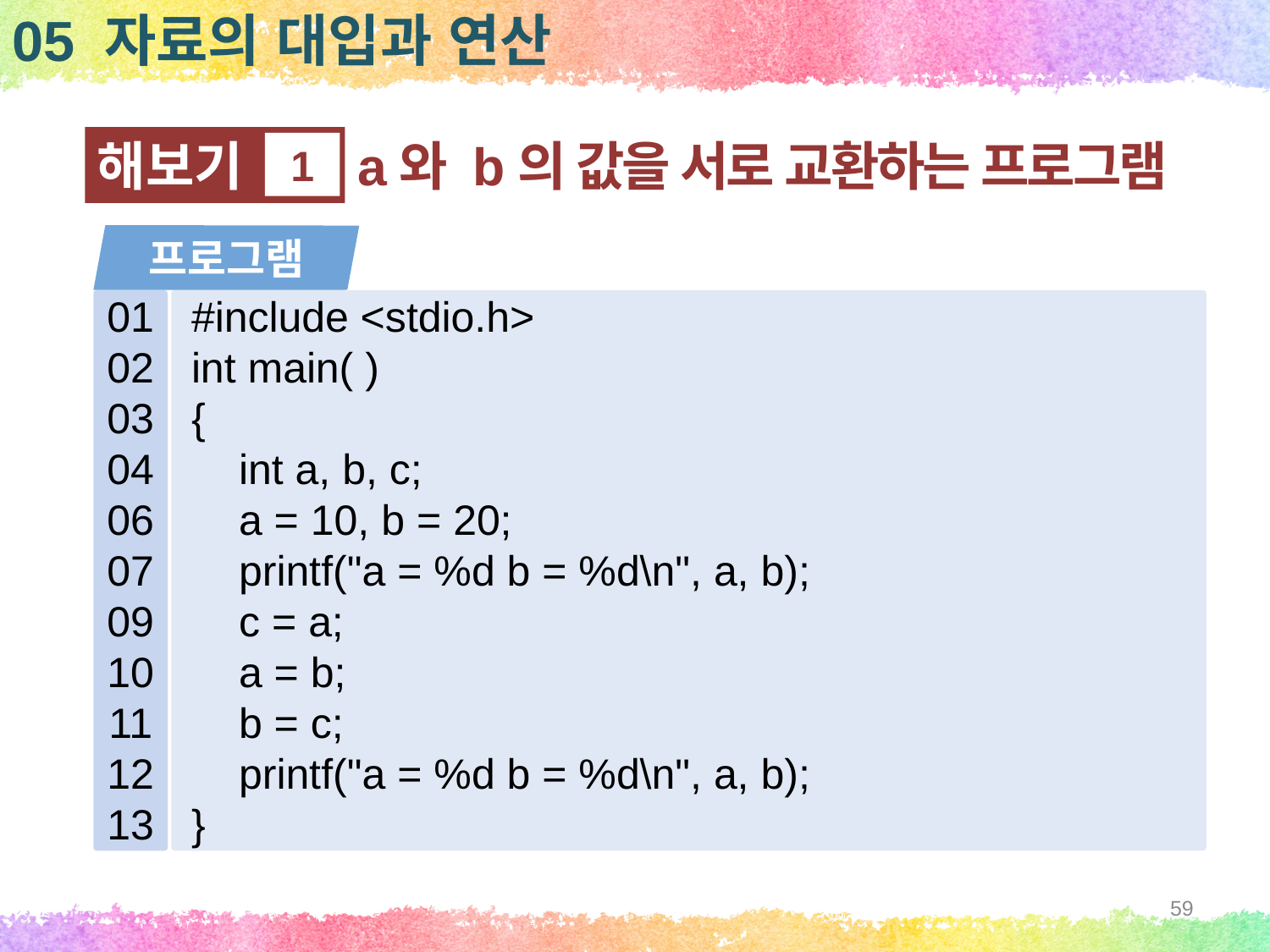

05 자료의 대입과 연산
해보기
1
a와 b의 값을 서로 교환하는 프로그램
프로그램
01
02
03
04
06
07
09
10
11
12
13
#include <stdio.h>
int main( )
{
    int a, b, c;
    a = 10, b = 20;
    printf("a = %d b = %d\n", a, b);
    c = a;
    a = b;
    b = c;
    printf("a = %d b = %d\n", a, b);
}
59